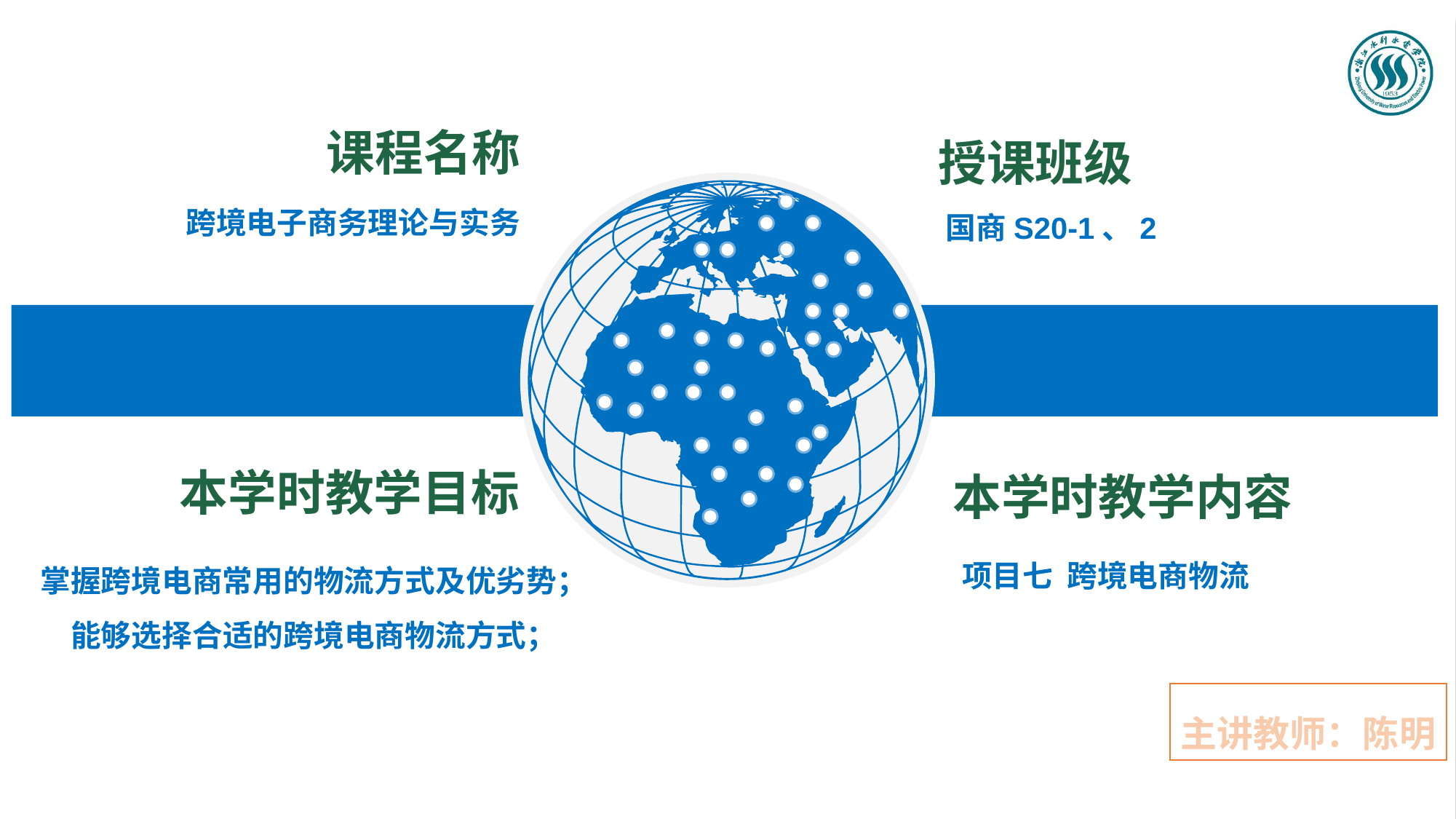

课程名称
授课班级

跨境电子商务理论与实务
国商S20-1、2

本学时教学内容
本学时教学目标
项目七  跨境电商物流
掌握跨境电商常用的物流方式及优劣势；
能够选择合适的跨境电商物流方式；
主讲教师：陈明